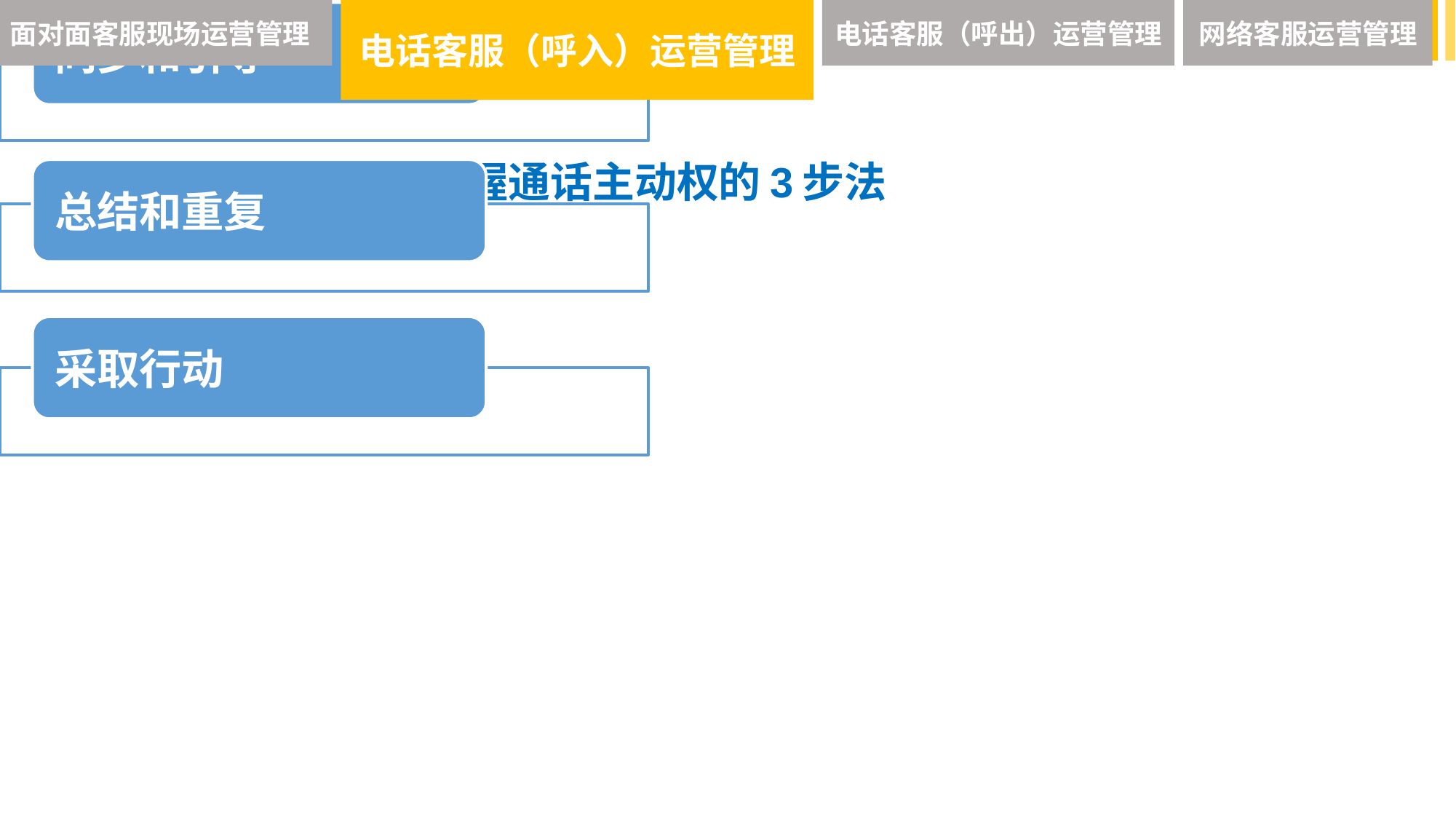

面对面客服现场运营管理
电话客服（呼入）运营管理
电话客服（呼出）运营管理
网络客服运营管理

有效掌握通话主动权的3步法

同步和引导

总结和重复

采取行动